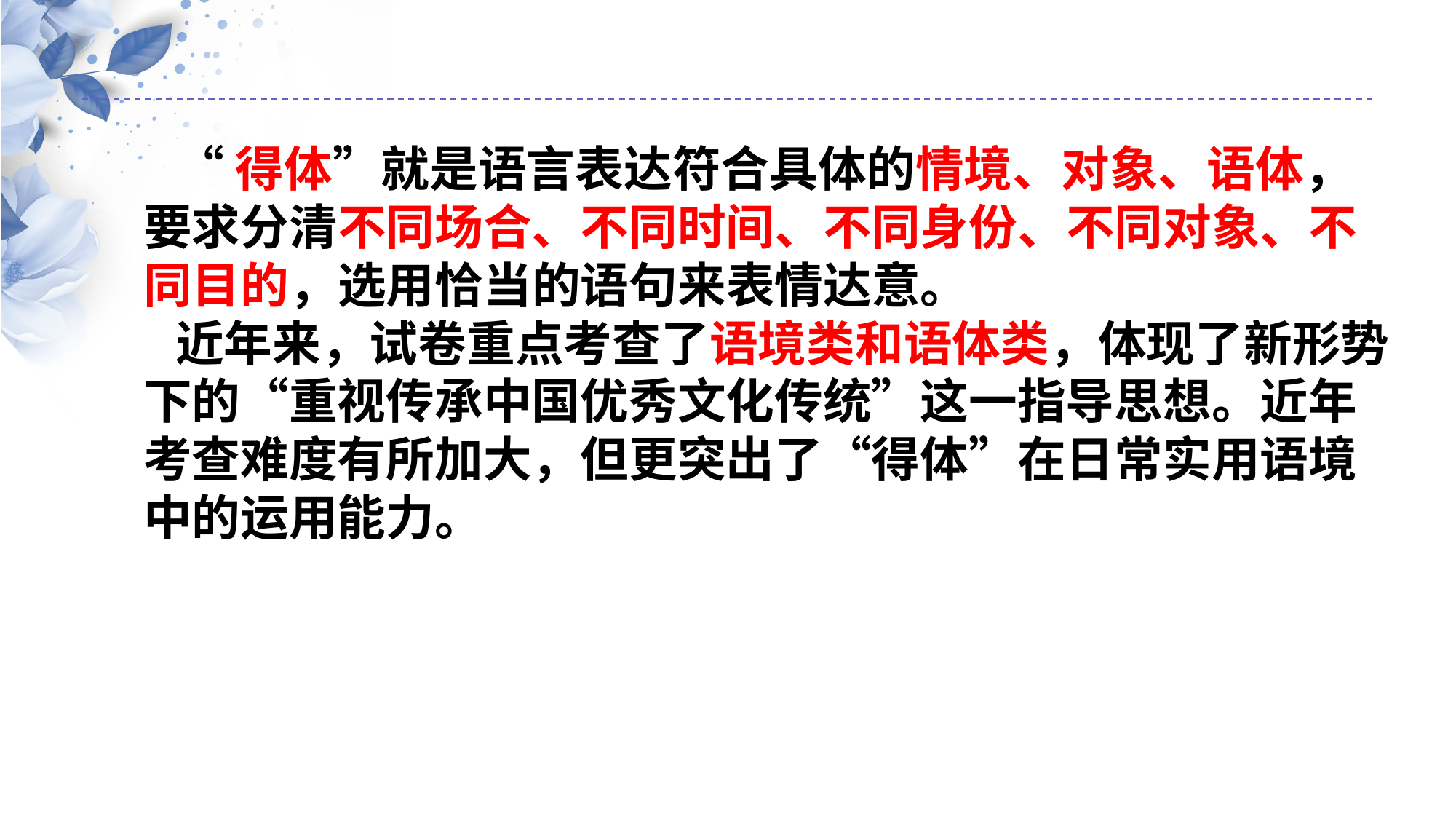

“得体”就是语言表达符合具体的情境、对象、语体，要求分清不同场合、不同时间、不同身份、不同对象、不同目的，选用恰当的语句来表情达意。
近年来，试卷重点考查了语境类和语体类，体现了新形势下的“重视传承中国优秀文化传统”这一指导思想。近年考查难度有所加大，但更突出了“得体”在日常实用语境中的运用能力。